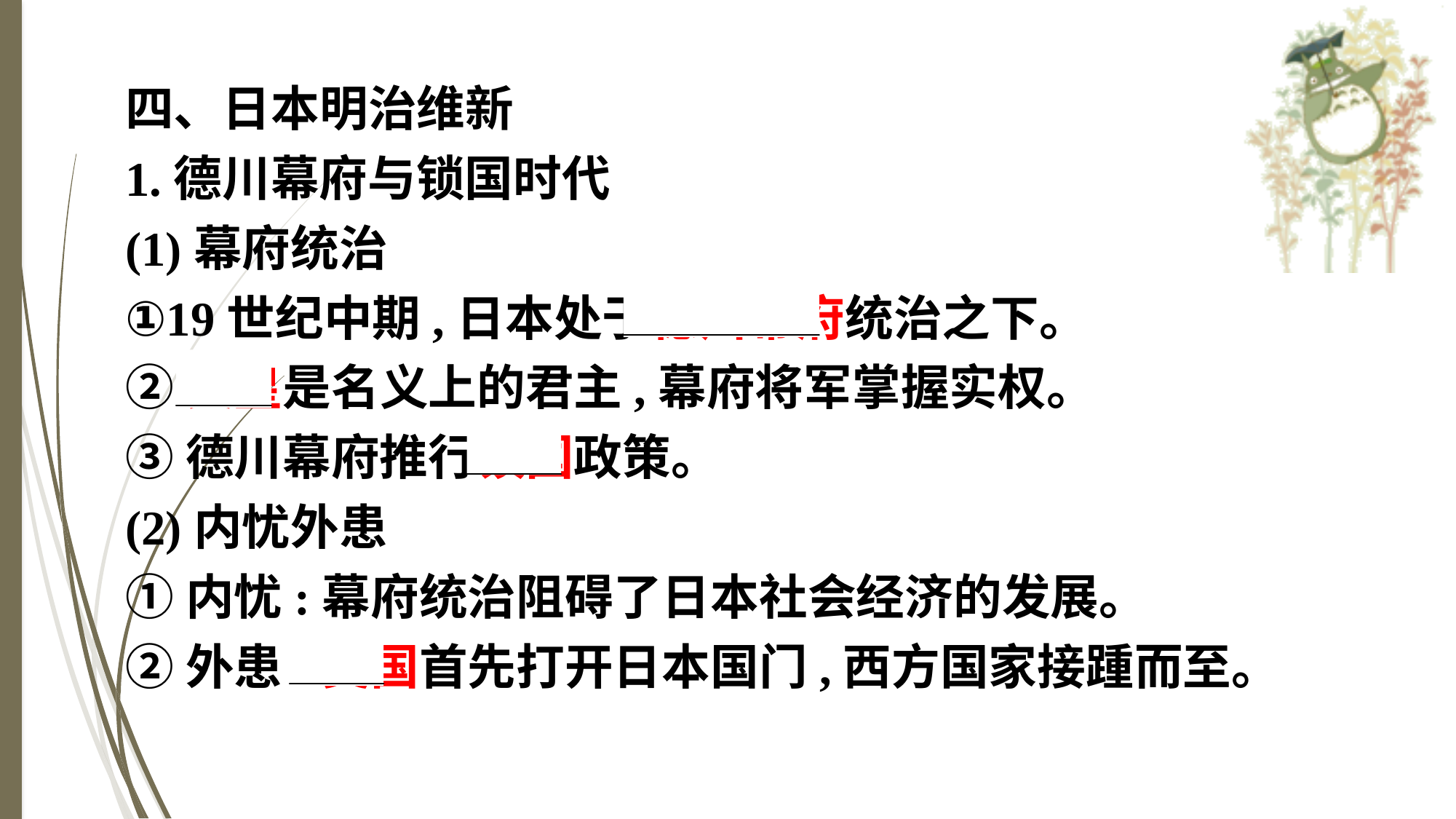

四、日本明治维新
1.德川幕府与锁国时代
(1)幕府统治
①19世纪中期,日本处于德川幕府统治之下。
②天皇是名义上的君主,幕府将军掌握实权。
③德川幕府推行锁国政策。
(2)内忧外患
①内忧:幕府统治阻碍了日本社会经济的发展。
②外患:美国首先打开日本国门,西方国家接踵而至。